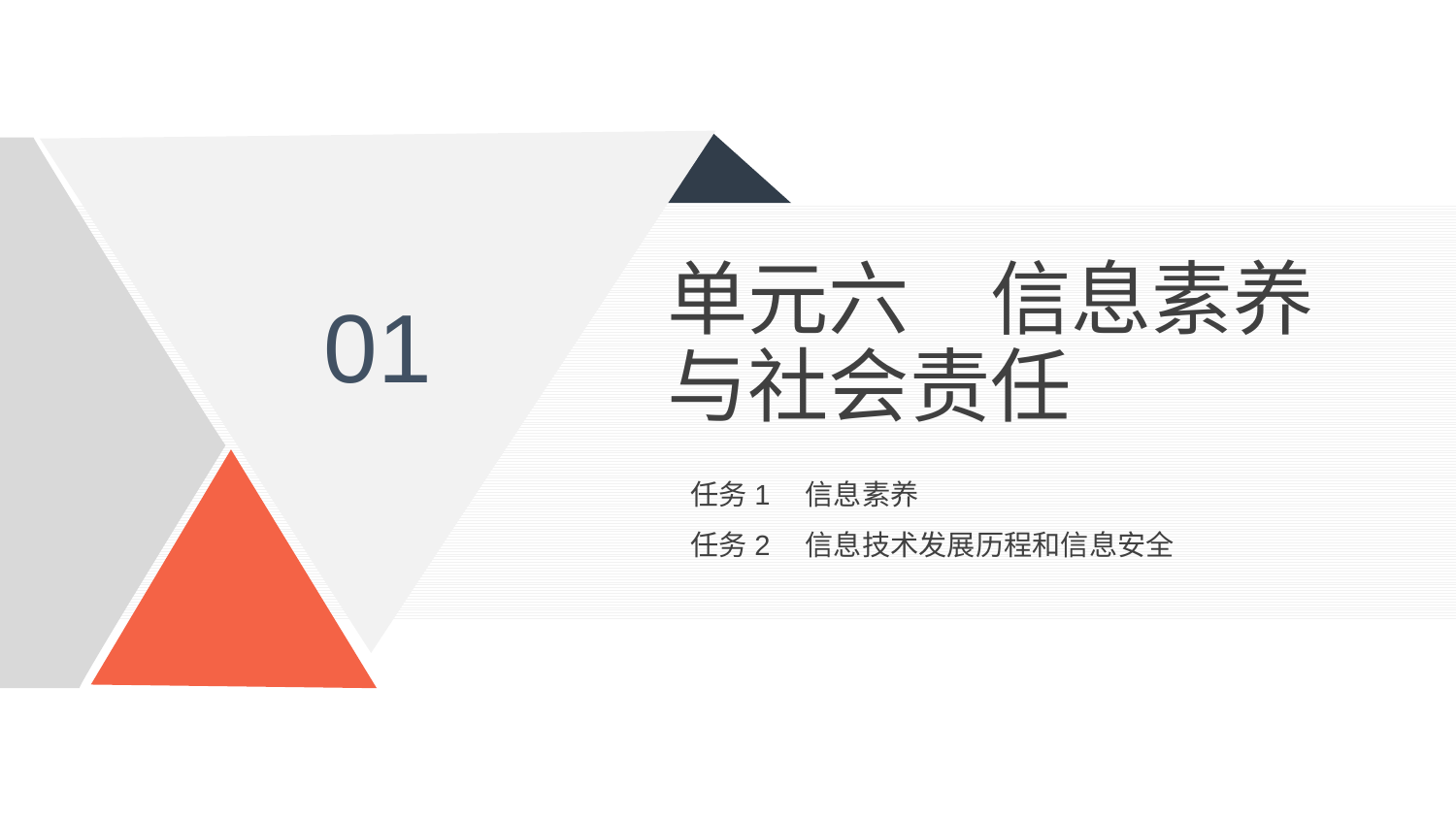

单元六　信息素养与社会责任
01

任务1　信息素养
任务2　信息技术发展历程和信息安全